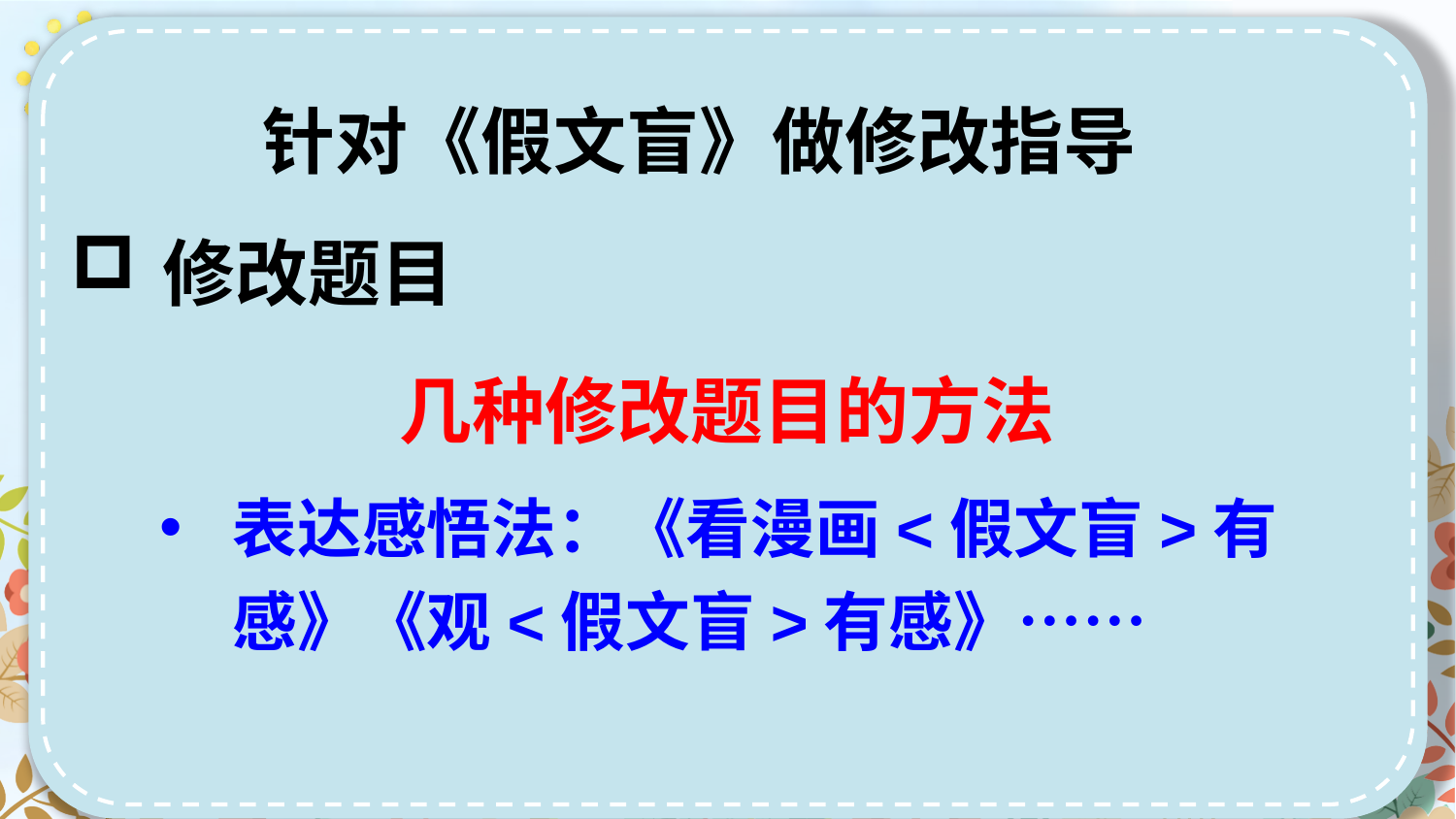

针对《假文盲》做修改指导
修改题目
几种修改题目的方法
表达感悟法：《看漫画<假文盲>有感》《观<假文盲>有感》……